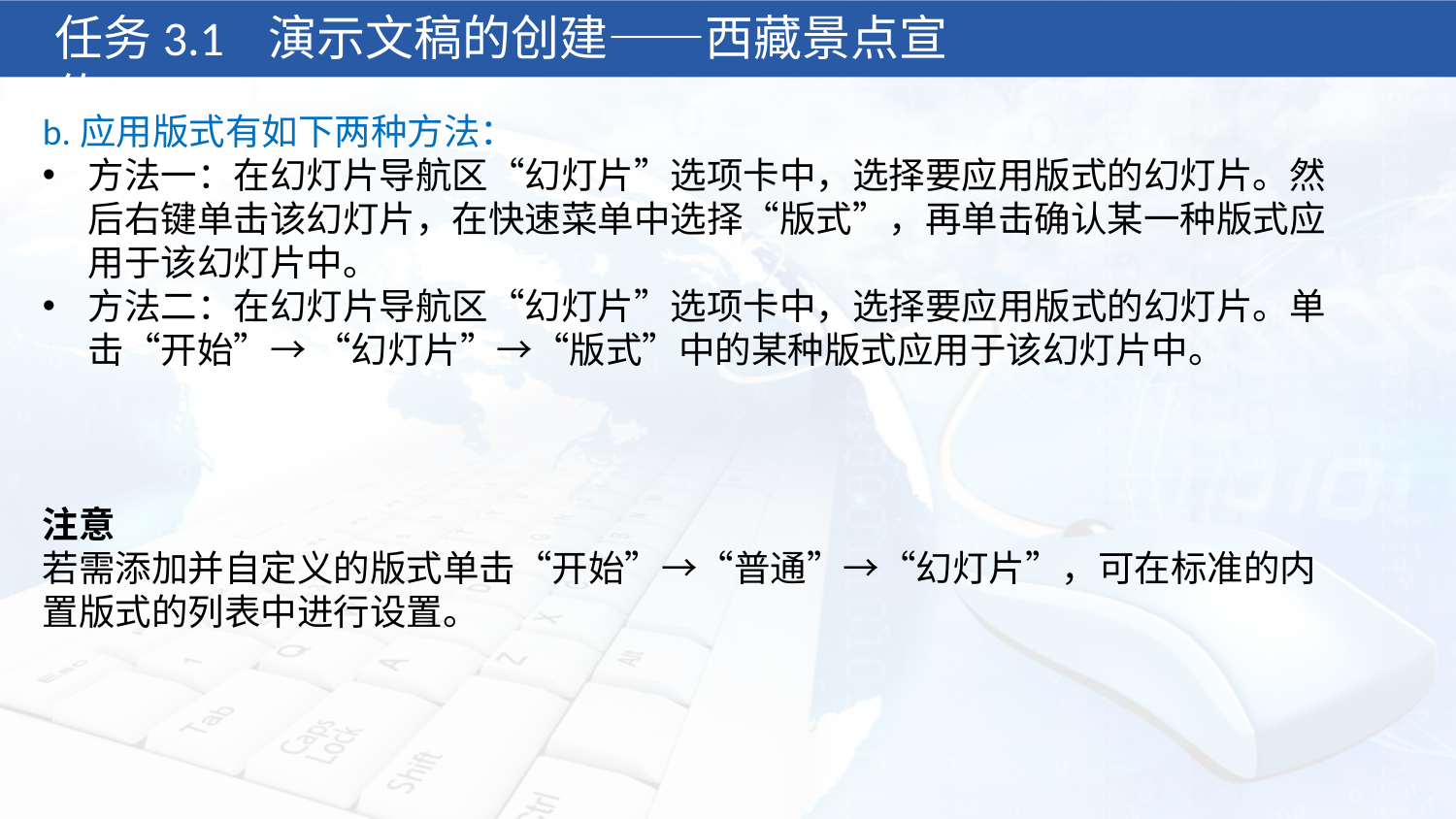

任务3.1   演示文稿的创建——西藏景点宣传
b.应用版式有如下两种方法：
方法一：在幻灯片导航区“幻灯片”选项卡中，选择要应用版式的幻灯片。然后右键单击该幻灯片，在快速菜单中选择“版式”，再单击确认某一种版式应用于该幻灯片中。
方法二：在幻灯片导航区“幻灯片”选项卡中，选择要应用版式的幻灯片。单击“开始”→ “幻灯片”→“版式”中的某种版式应用于该幻灯片中。

注意
若需添加并自定义的版式单击“开始”→“普通”→“幻灯片”，可在标准的内置版式的列表中进行设置。